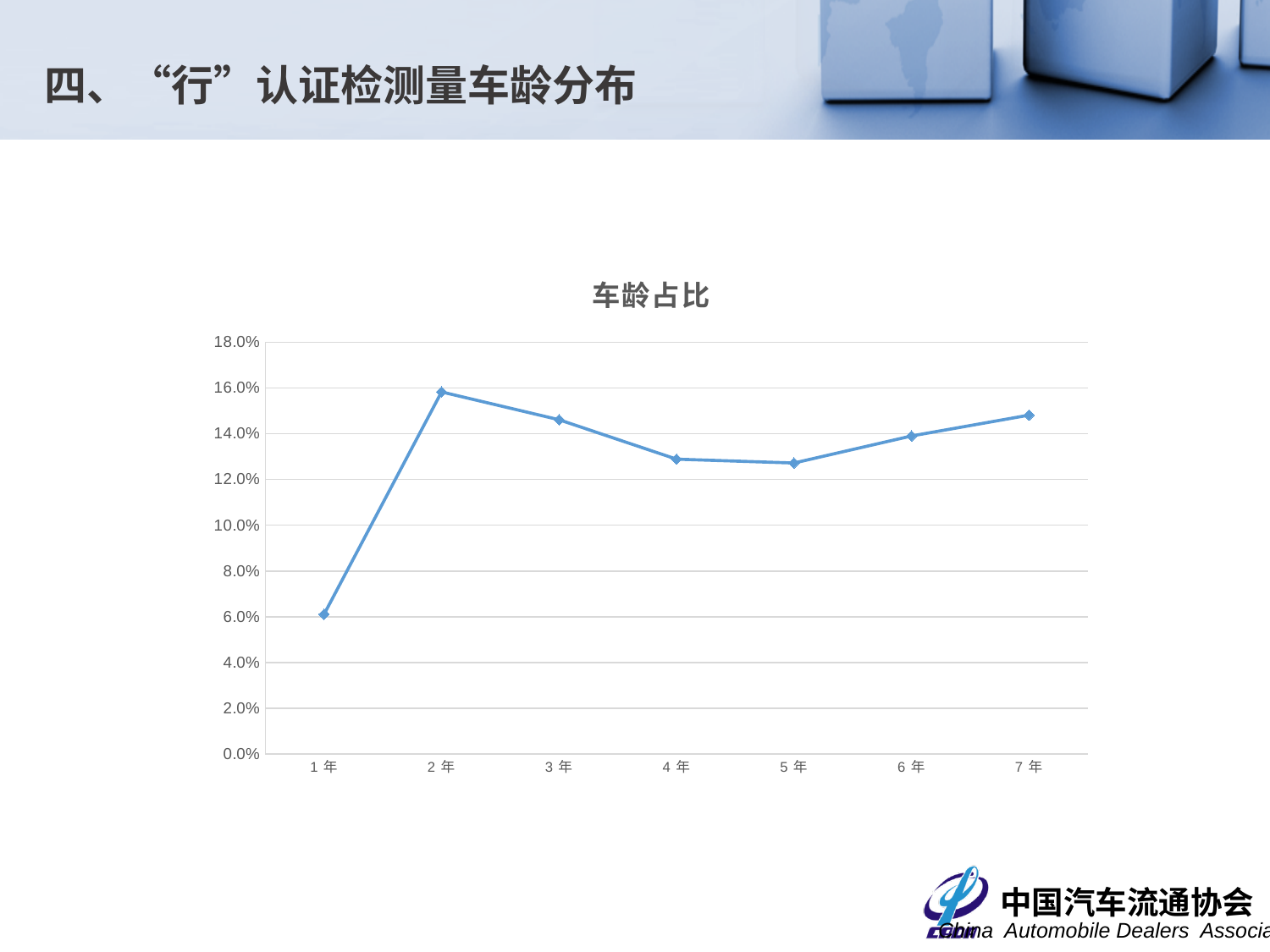

四、“行”认证检测量车龄分布

### Chart: 车龄占比

| Category | 占比 |
|---|---|
| 1年 | 0.061086736415794804 |
| 2年 | 0.15828552143098212 |
| 3年 | 0.1461356733040837 |
| 4年 | 0.12892338845764428 |
| 5年 | 0.12723590955113062 |
| 6年 | 0.13904826189672628 |
| 7年 | 0.1481606479919001 |